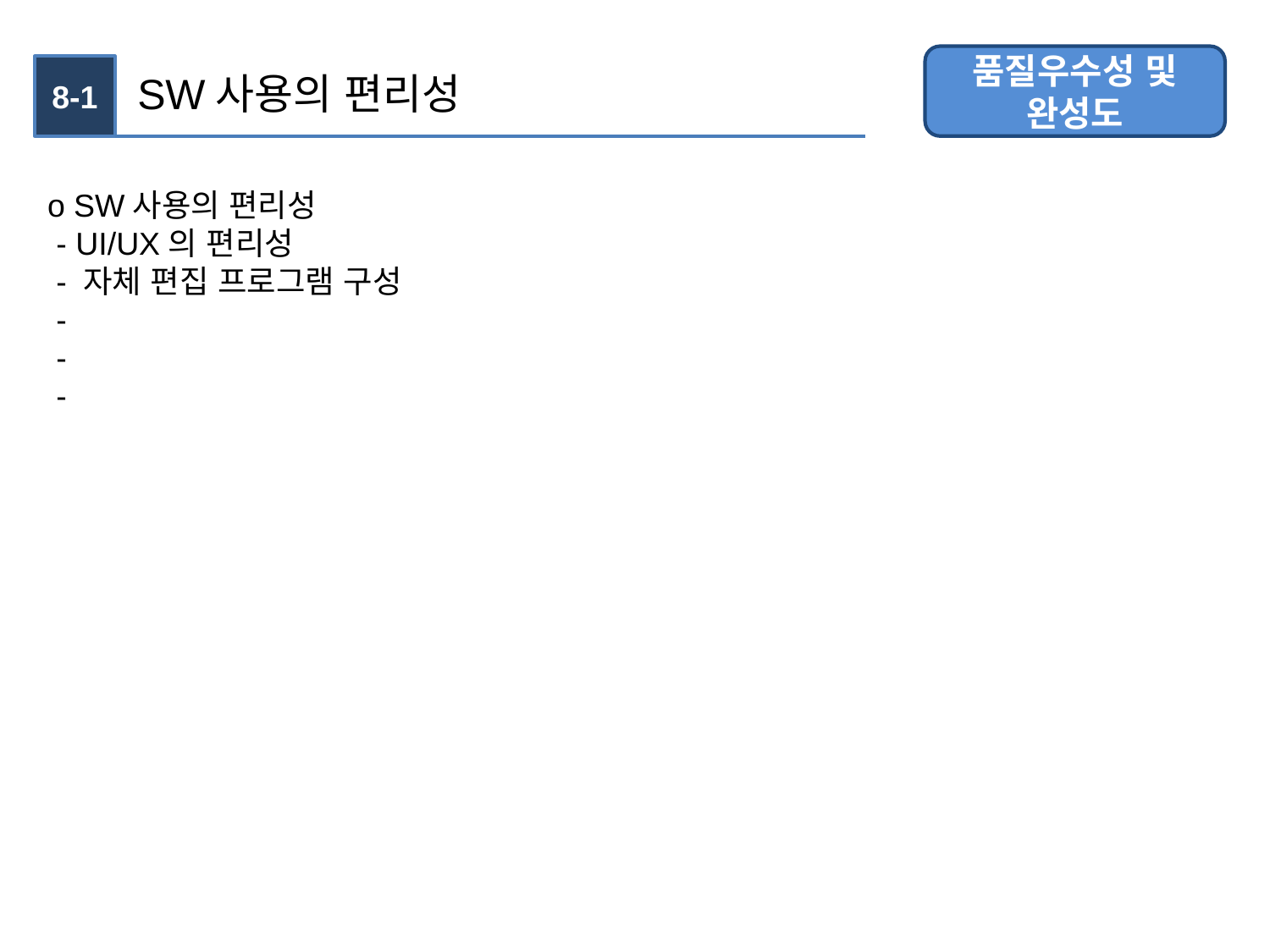

품질우수성 및 완성도
8-1
SW사용의 편리성
o SW사용의 편리성
 - UI/UX의 편리성
 - 자체 편집 프로그램 구성
 -
 -
 -